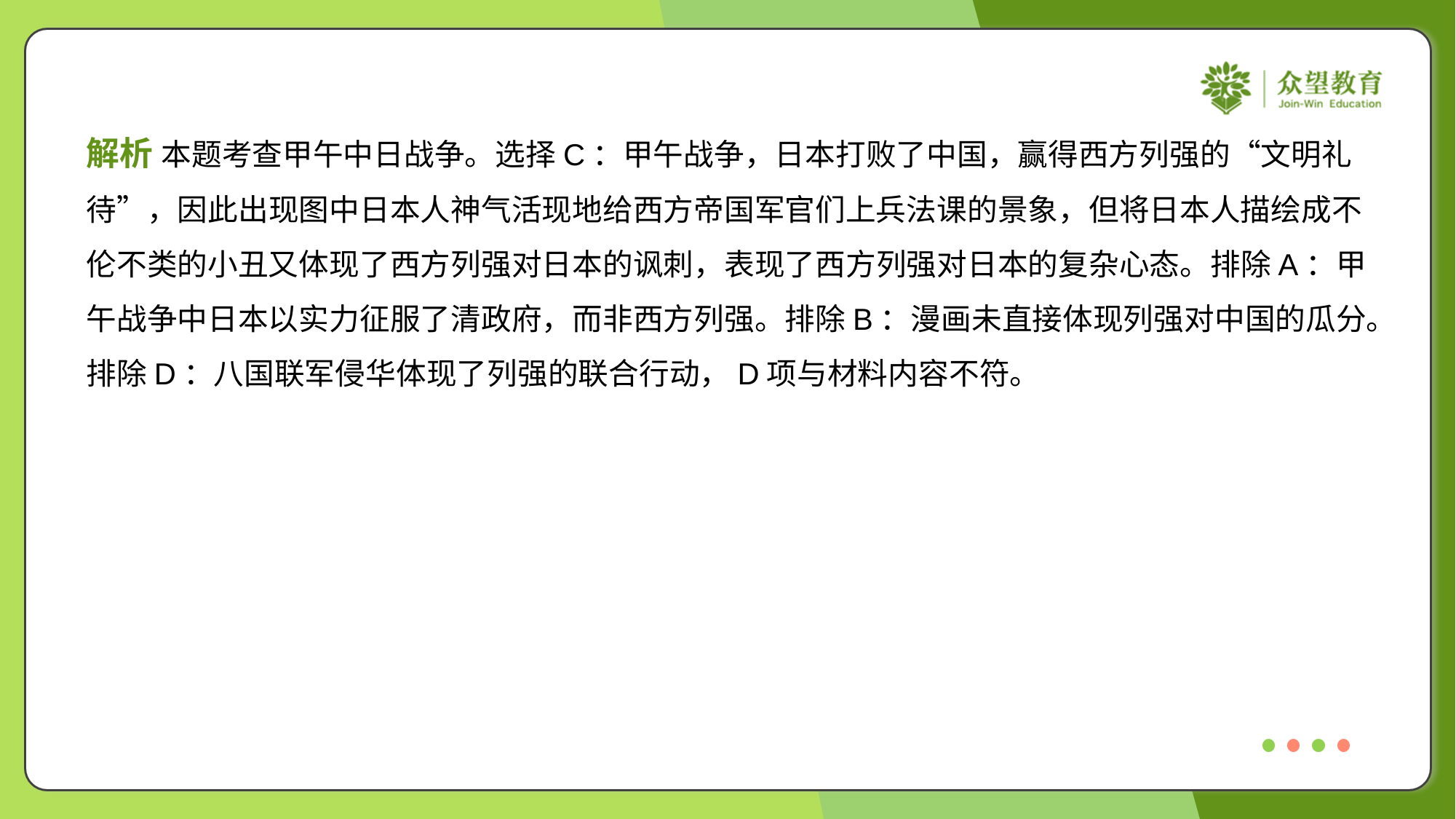

解析 本题考查甲午中日战争。选择C：甲午战争，日本打败了中国，赢得西方列强的“文明礼
待”，因此出现图中日本人神气活现地给西方帝国军官们上兵法课的景象，但将日本人描绘成不
伦不类的小丑又体现了西方列强对日本的讽刺，表现了西方列强对日本的复杂心态。排除A：甲
午战争中日本以实力征服了清政府，而非西方列强。排除B：漫画未直接体现列强对中国的瓜分。
排除D：八国联军侵华体现了列强的联合行动，D项与材料内容不符。